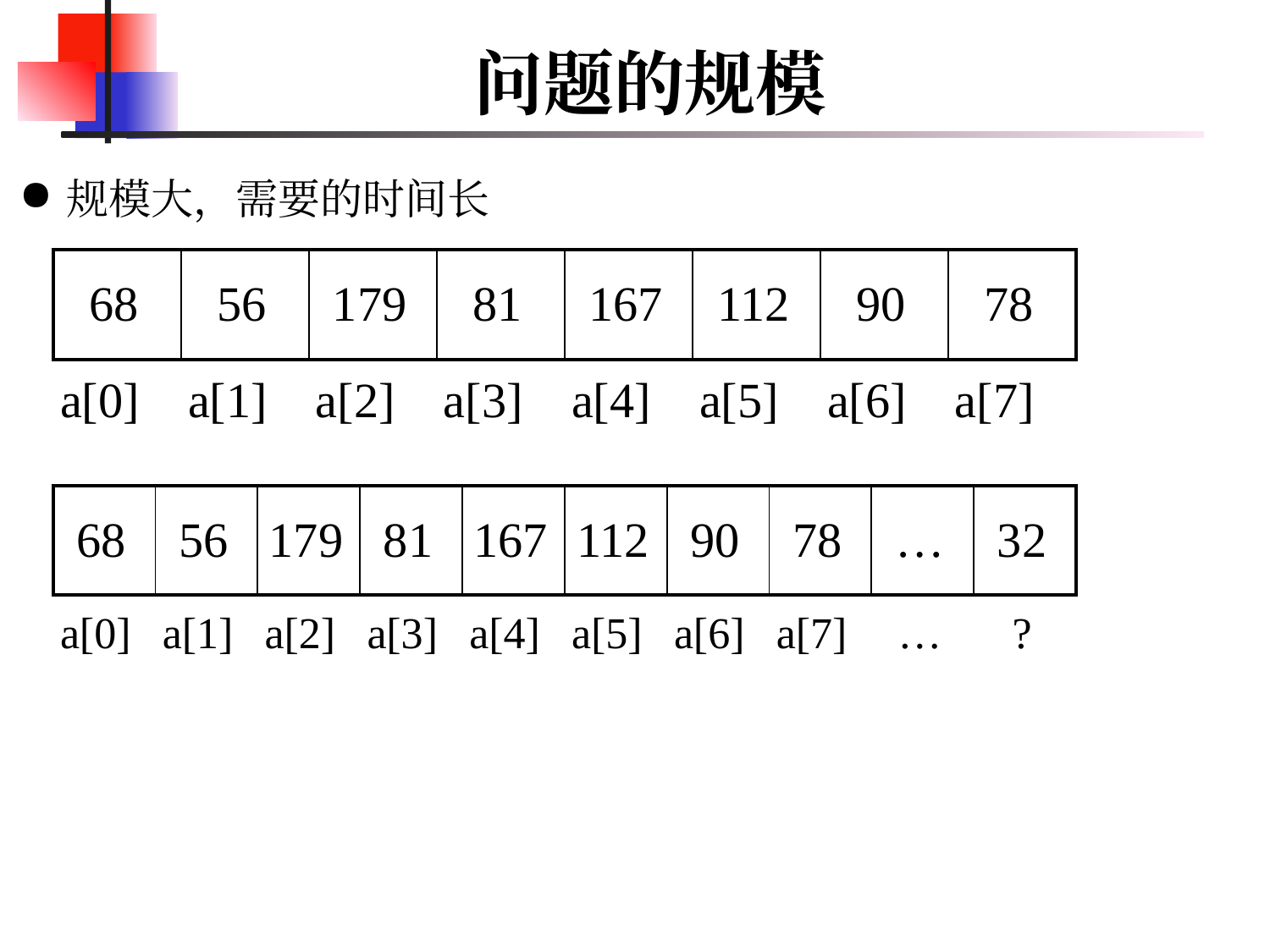

# 问题的规模
规模大，需要的时间长
| 68 | 56 | 179 | 81 | 167 | 112 | 90 | 78 |
| --- | --- | --- | --- | --- | --- | --- | --- |
| a[0] | a[1] | a[2] | a[3] | a[4] | a[5] | a[6] | a[7] |
| --- | --- | --- | --- | --- | --- | --- | --- |
| 68 | 56 | 179 | 81 | 167 | 112 | 90 | 78 | … | 32 |
| --- | --- | --- | --- | --- | --- | --- | --- | --- | --- |
| a[0] | a[1] | a[2] | a[3] | a[4] | a[5] | a[6] | a[7] | … | ? |
| --- | --- | --- | --- | --- | --- | --- | --- | --- | --- |